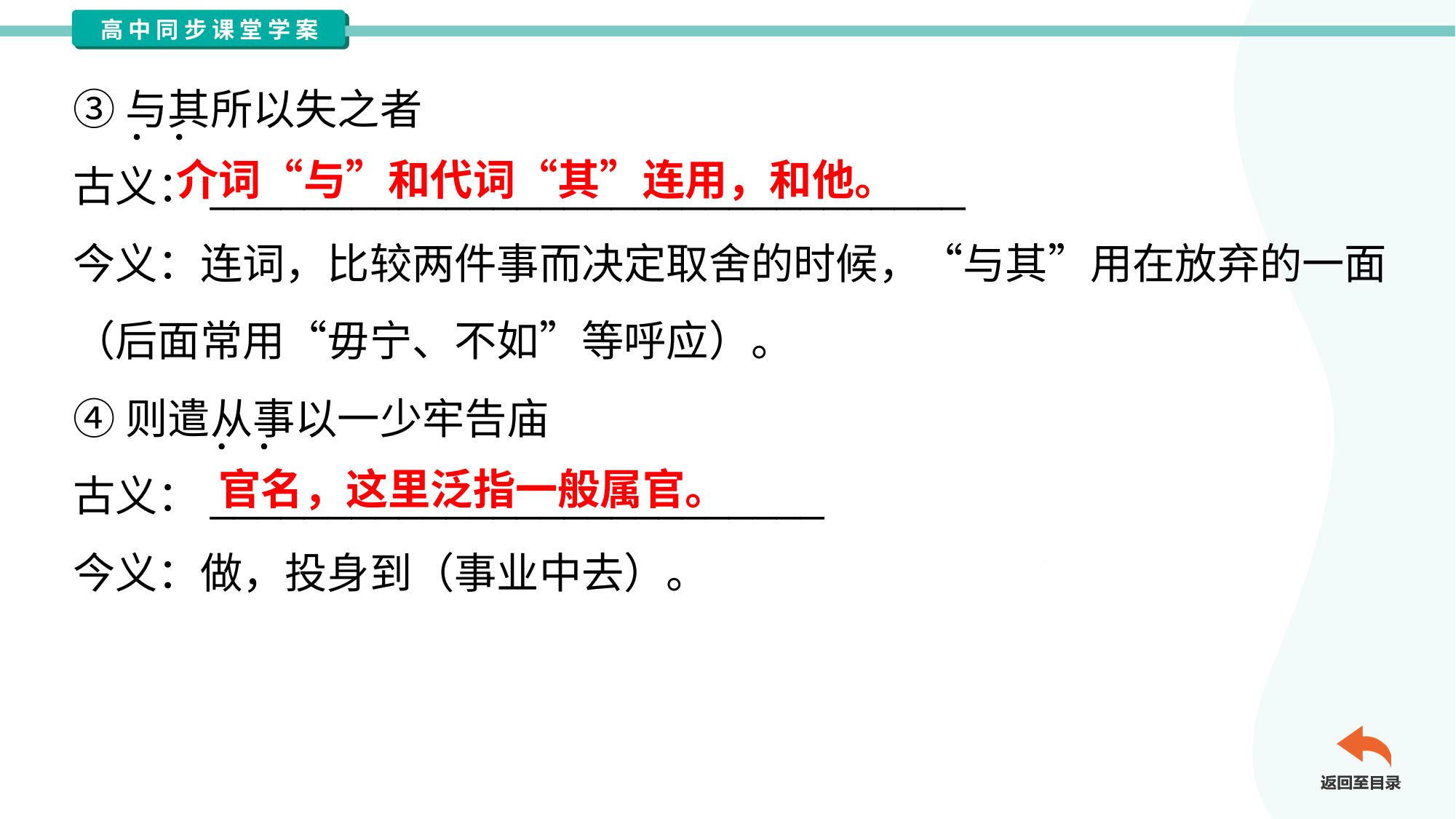

③与其所以失之者
古义：________________________________
今义：连词，比较两件事而决定取舍的时候，“与其”用在放弃的一面
（后面常用“毋宁、不如”等呼应）。
④则遣从事以一少牢告庙
古义：__________________________
今义：做，投身到（事业中去）。
介词“与”和代词“其”连用，和他。

官名，这里泛指一般属官。